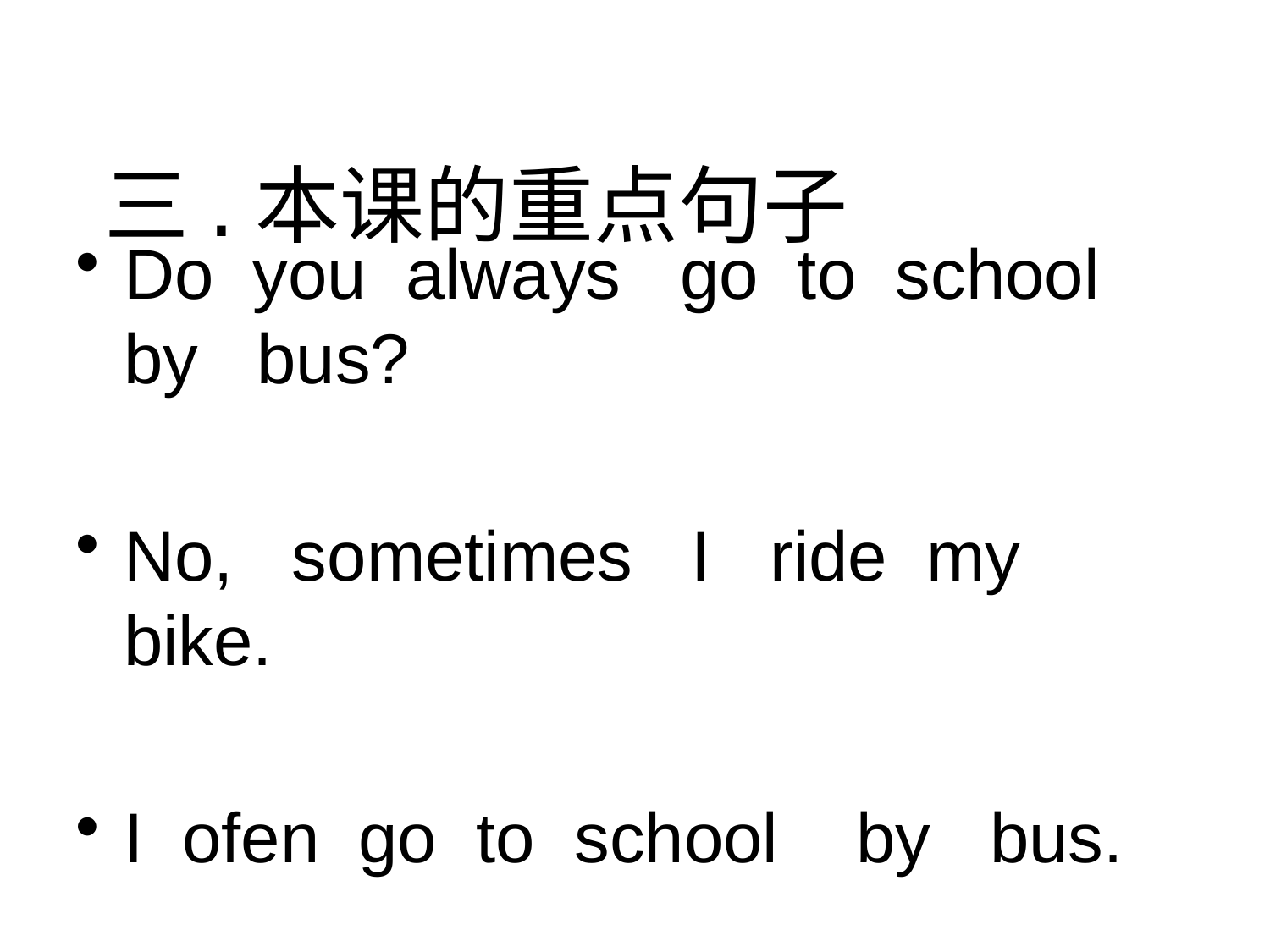

#
三.本课的重点句子
Do  you  always   go  to  school  by   bus?

No,   sometimes   I   ride  my  bike.

I  ofen  go  to  school    by   bus.